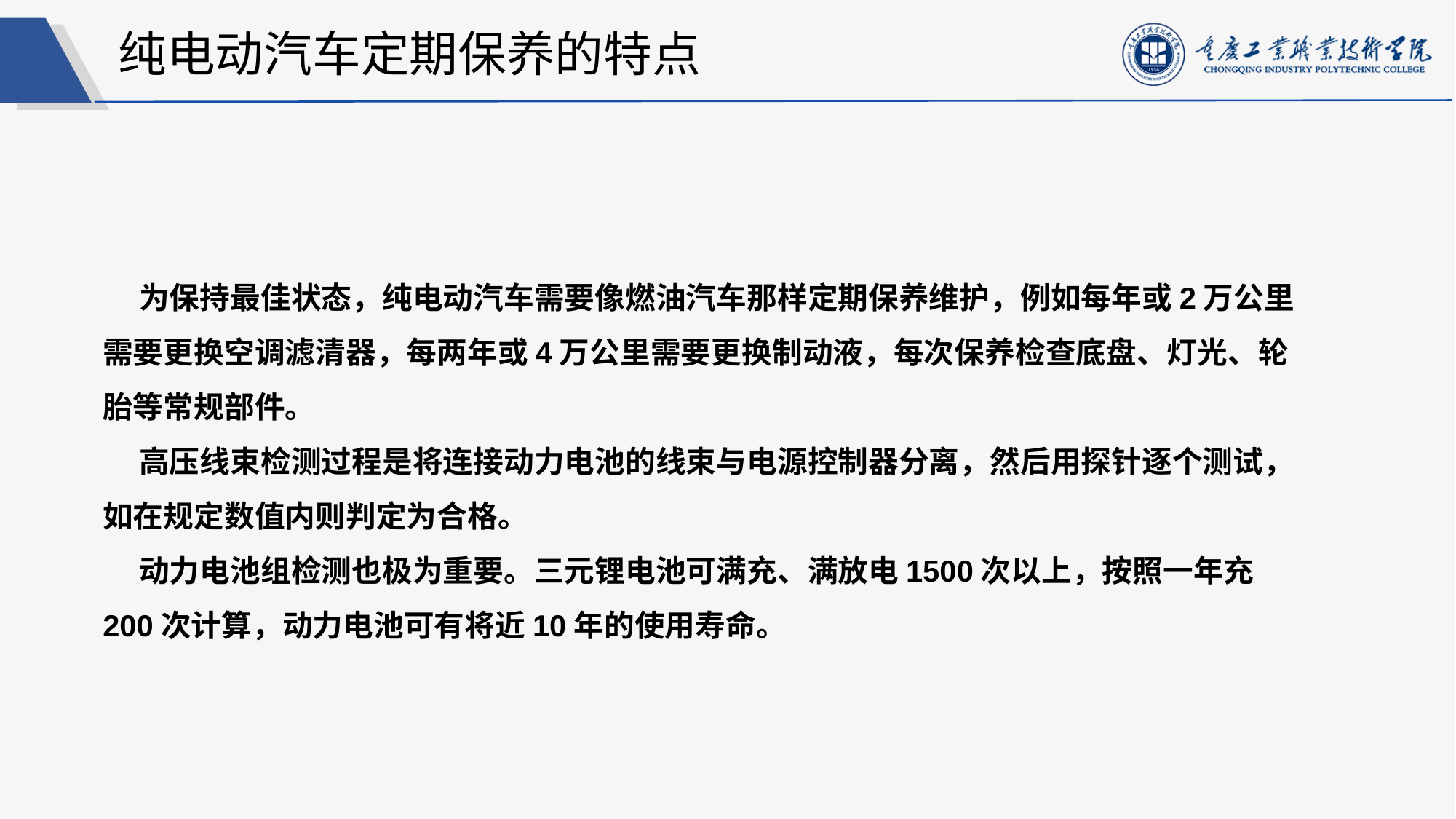

纯电动汽车定期保养的特点
为保持最佳状态，纯电动汽车需要像燃油汽车那样定期保养维护，例如每年或2万公里需要更换空调滤清器，每两年或4万公里需要更换制动液，每次保养检查底盘、灯光、轮胎等常规部件。
高压线束检测过程是将连接动力电池的线束与电源控制器分离，然后用探针逐个测试，如在规定数值内则判定为合格。
动力电池组检测也极为重要。三元锂电池可满充、满放电1500次以上，按照一年充200次计算，动力电池可有将近10年的使用寿命。